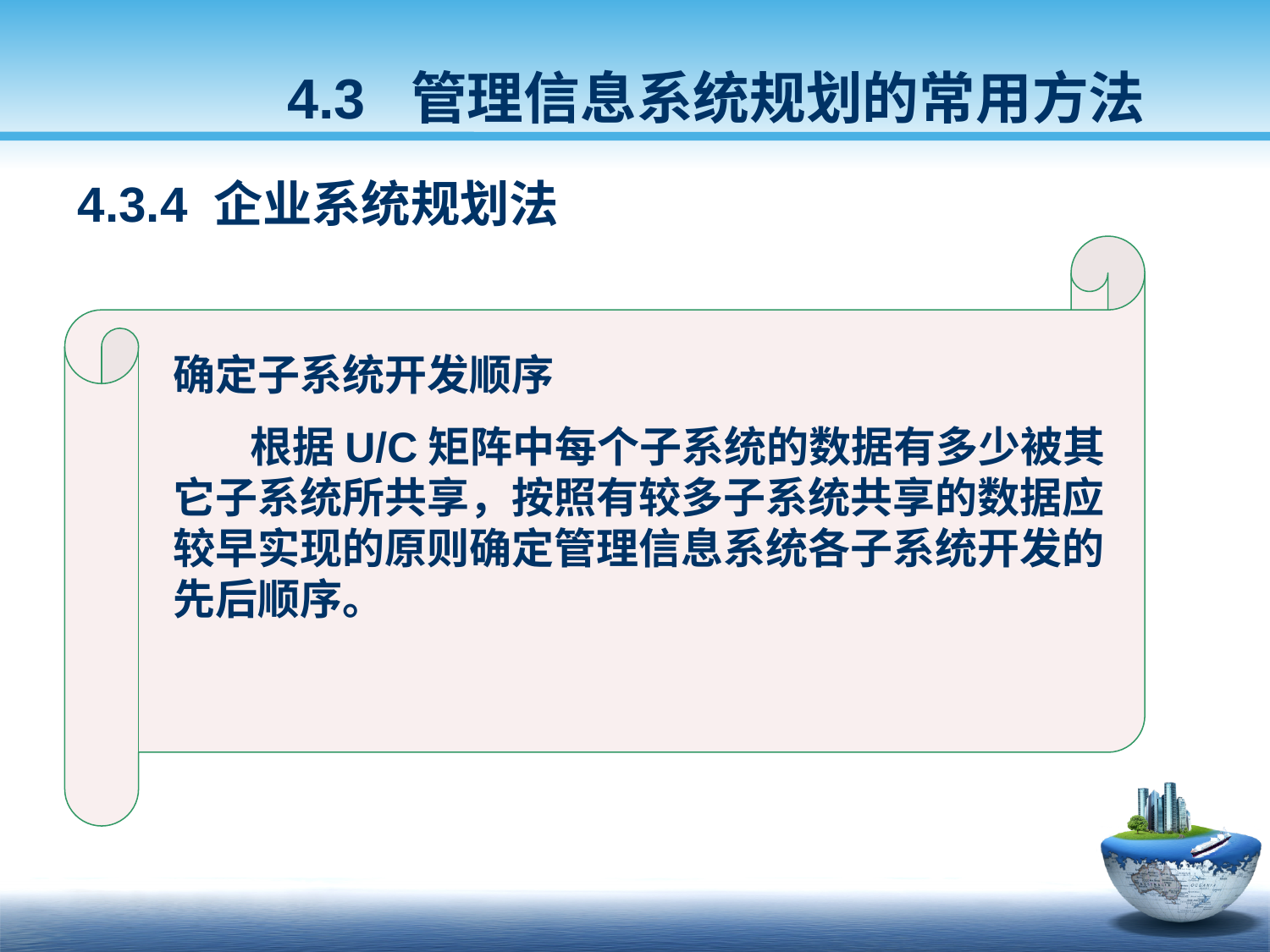

4.3  管理信息系统规划的常用方法
4.3.4 企业系统规划法

确定子系统开发顺序
       根据U/C矩阵中每个子系统的数据有多少被其它子系统所共享，按照有较多子系统共享的数据应较早实现的原则确定管理信息系统各子系统开发的先后顺序。